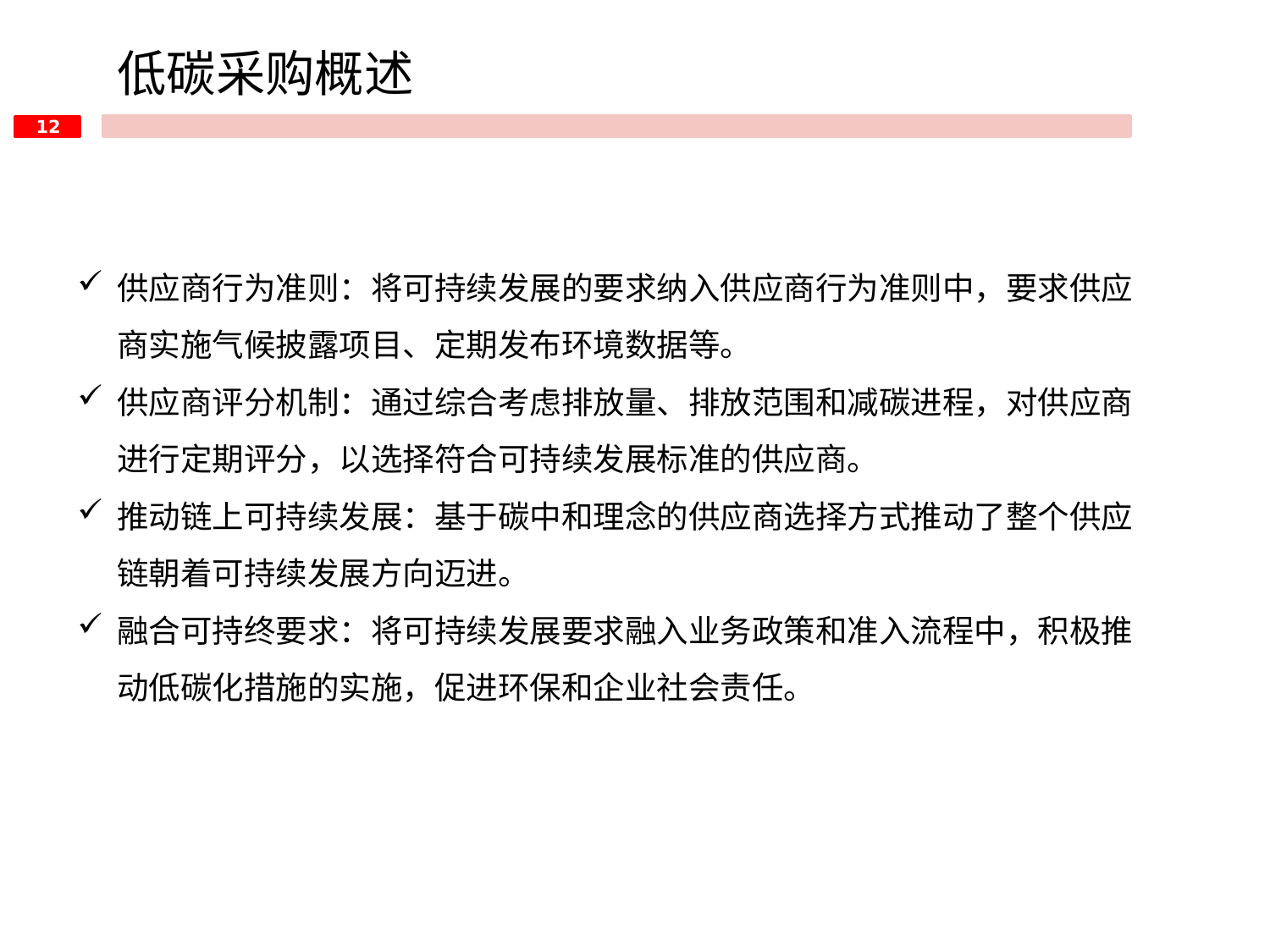

低碳采购概述
12
供应商行为准则：将可持续发展的要求纳入供应商行为准则中，要求供应商实施气候披露项目、定期发布环境数据等。
供应商评分机制：通过综合考虑排放量、排放范围和减碳进程，对供应商进行定期评分，以选择符合可持续发展标准的供应商。
推动链上可持续发展：基于碳中和理念的供应商选择方式推动了整个供应链朝着可持续发展方向迈进。
融合可持终要求：将可持续发展要求融入业务政策和准入流程中，积极推动低碳化措施的实施，促进环保和企业社会责任。